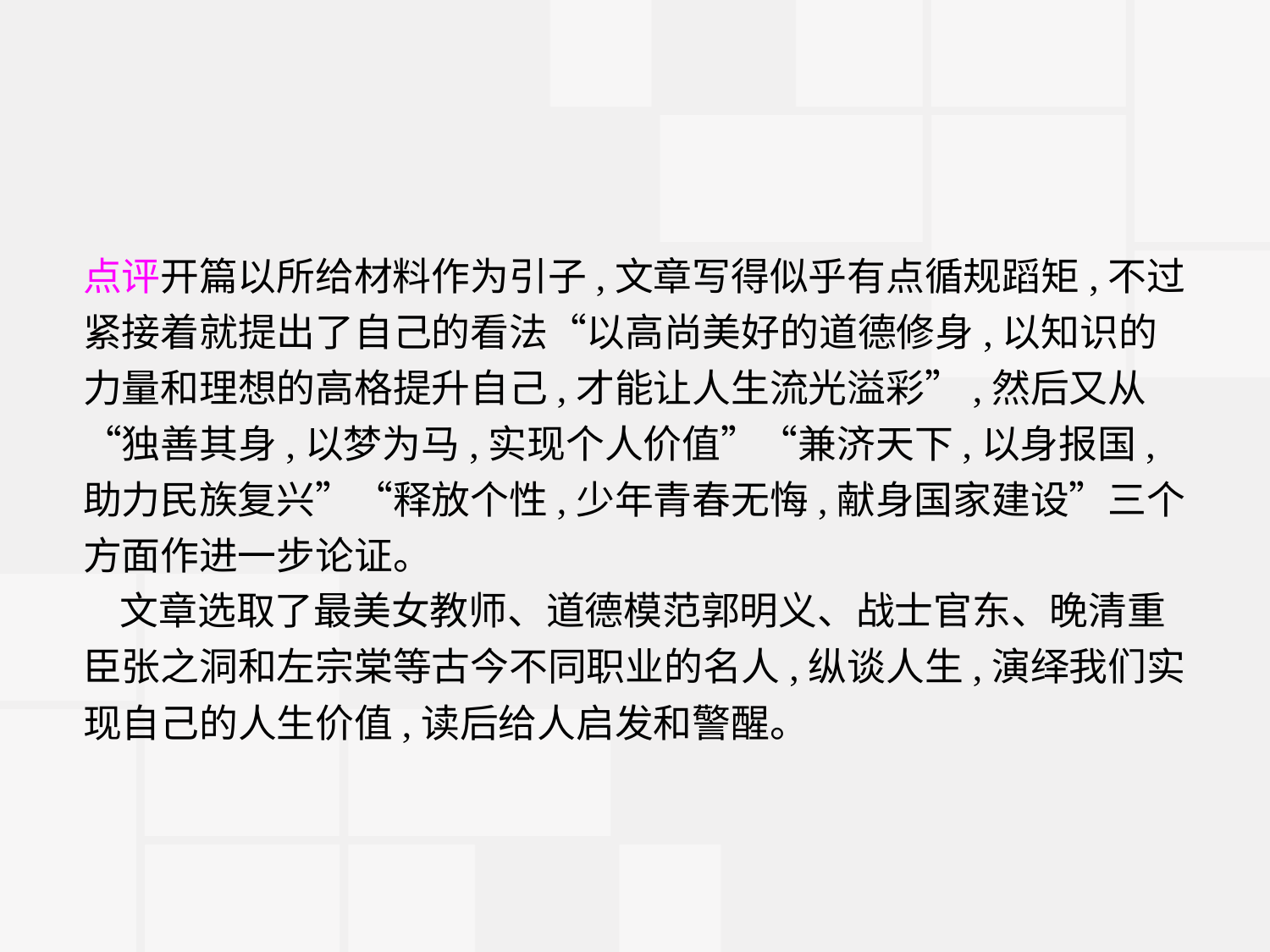

点评开篇以所给材料作为引子,文章写得似乎有点循规蹈矩,不过紧接着就提出了自己的看法“以高尚美好的道德修身,以知识的力量和理想的高格提升自己,才能让人生流光溢彩”,然后又从“独善其身,以梦为马,实现个人价值”“兼济天下,以身报国,助力民族复兴”“释放个性,少年青春无悔,献身国家建设”三个方面作进一步论证。
文章选取了最美女教师、道德模范郭明义、战士官东、晚清重臣张之洞和左宗棠等古今不同职业的名人,纵谈人生,演绎我们实现自己的人生价值,读后给人启发和警醒。